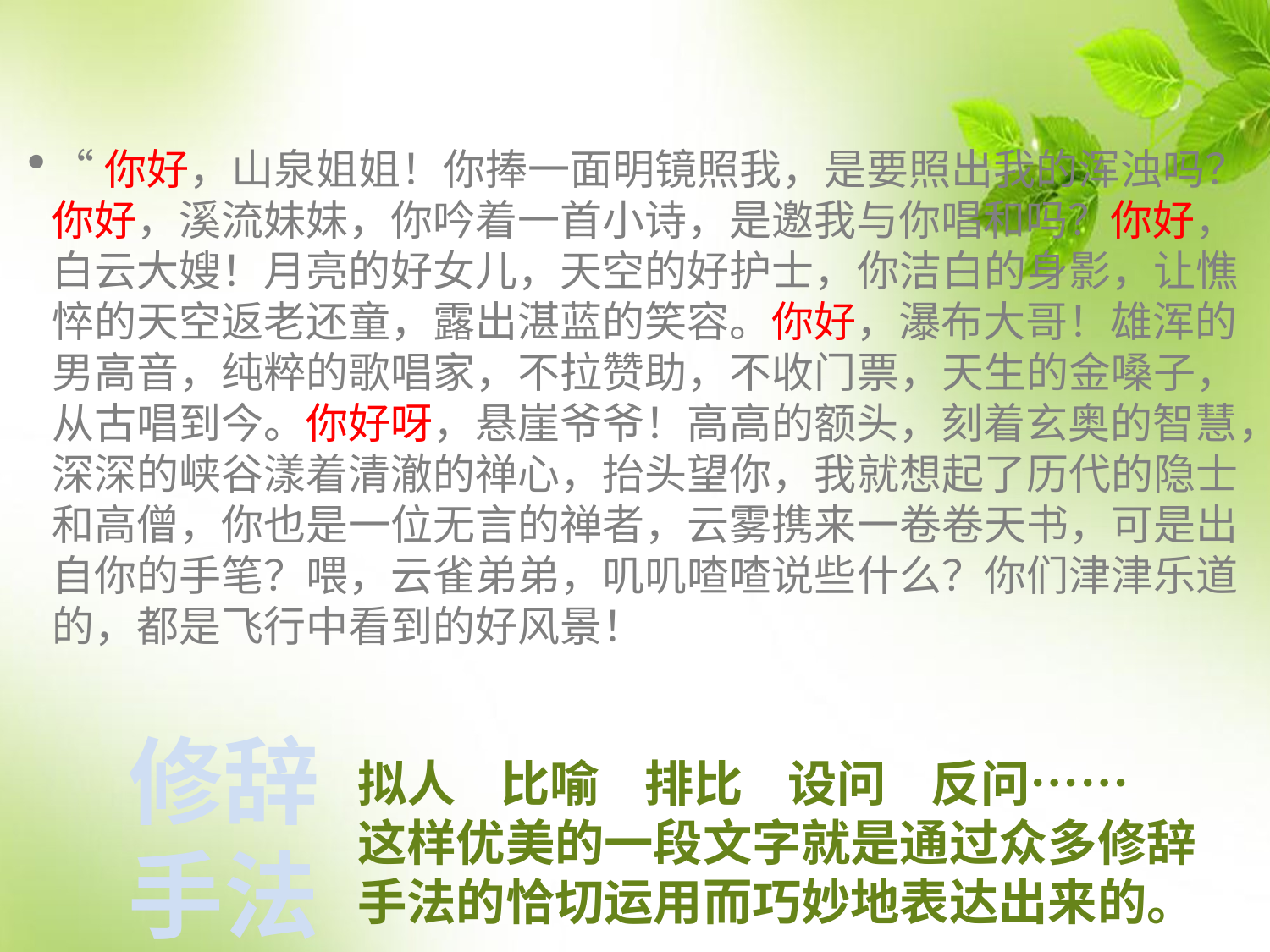

“你好，山泉姐姐！你捧一面明镜照我，是要照出我的浑浊吗？你好，溪流妹妹，你吟着一首小诗，是邀我与你唱和吗？你好，白云大嫂！月亮的好女儿，天空的好护士，你洁白的身影，让憔悴的天空返老还童，露出湛蓝的笑容。你好，瀑布大哥！雄浑的男高音，纯粹的歌唱家，不拉赞助，不收门票，天生的金嗓子，从古唱到今。你好呀，悬崖爷爷！高高的额头，刻着玄奥的智慧，深深的峡谷漾着清澈的禅心，抬头望你，我就想起了历代的隐士和高僧，你也是一位无言的禅者，云雾携来一卷卷天书，可是出自你的手笔？喂，云雀弟弟，叽叽喳喳说些什么？你们津津乐道的，都是飞行中看到的好风景！
修辞手法
拟人    比喻    排比    设问    反问……
这样优美的一段文字就是通过众多修辞手法的恰切运用而巧妙地表达出来的。